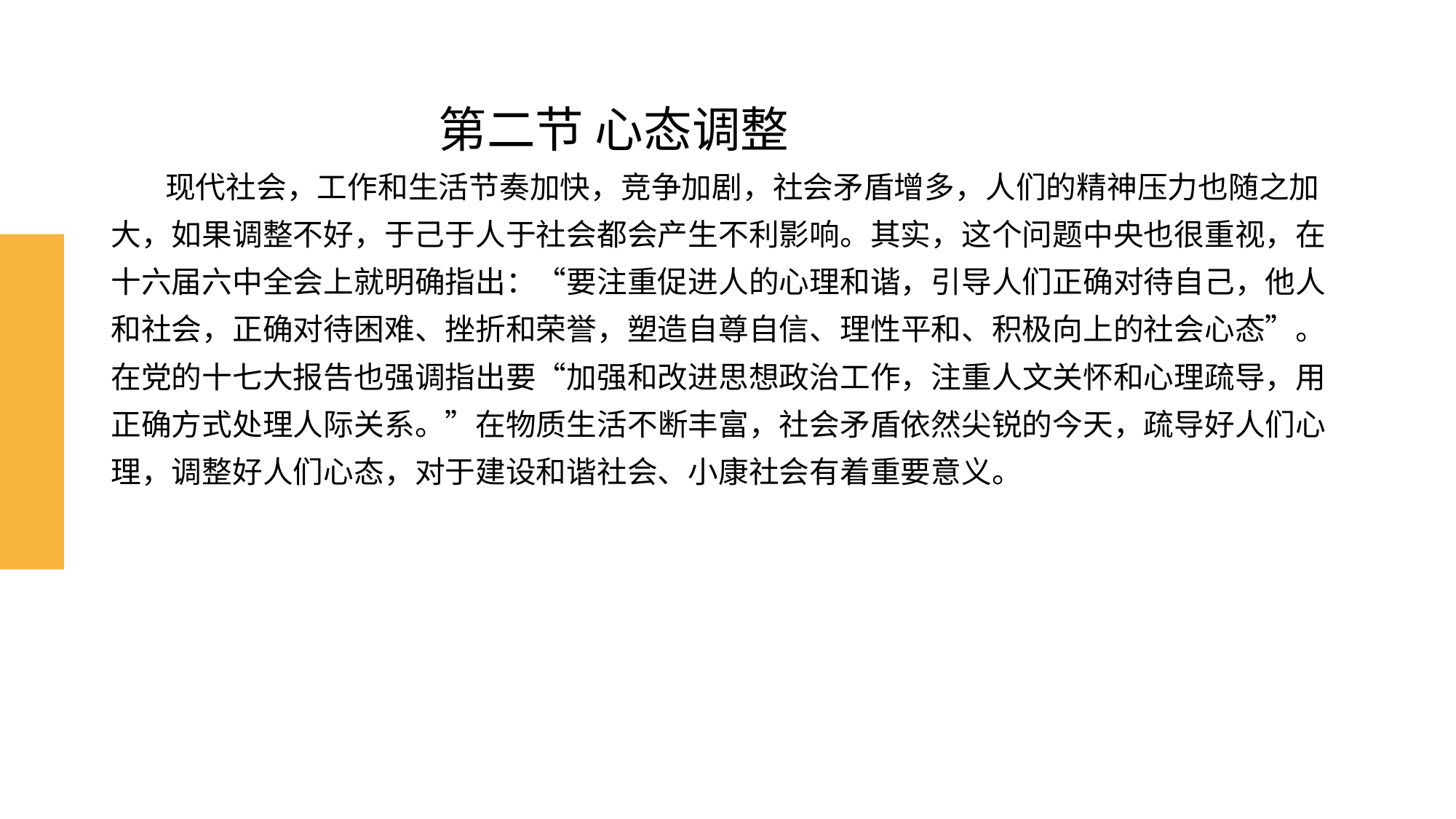

# 第二节 心态调整
       现代社会，工作和生活节奏加快，竞争加剧，社会矛盾增多，人们的精神压力也随之加大，如果调整不好，于己于人于社会都会产生不利影响。其实，这个问题中央也很重视，在十六届六中全会上就明确指出：“要注重促进人的心理和谐，引导人们正确对待自己，他人和社会，正确对待困难、挫折和荣誉，塑造自尊自信、理性平和、积极向上的社会心态”。在党的十七大报告也强调指出要“加强和改进思想政治工作，注重人文关怀和心理疏导，用正确方式处理人际关系。”在物质生活不断丰富，社会矛盾依然尖锐的今天，疏导好人们心理，调整好人们心态，对于建设和谐社会、小康社会有着重要意义。